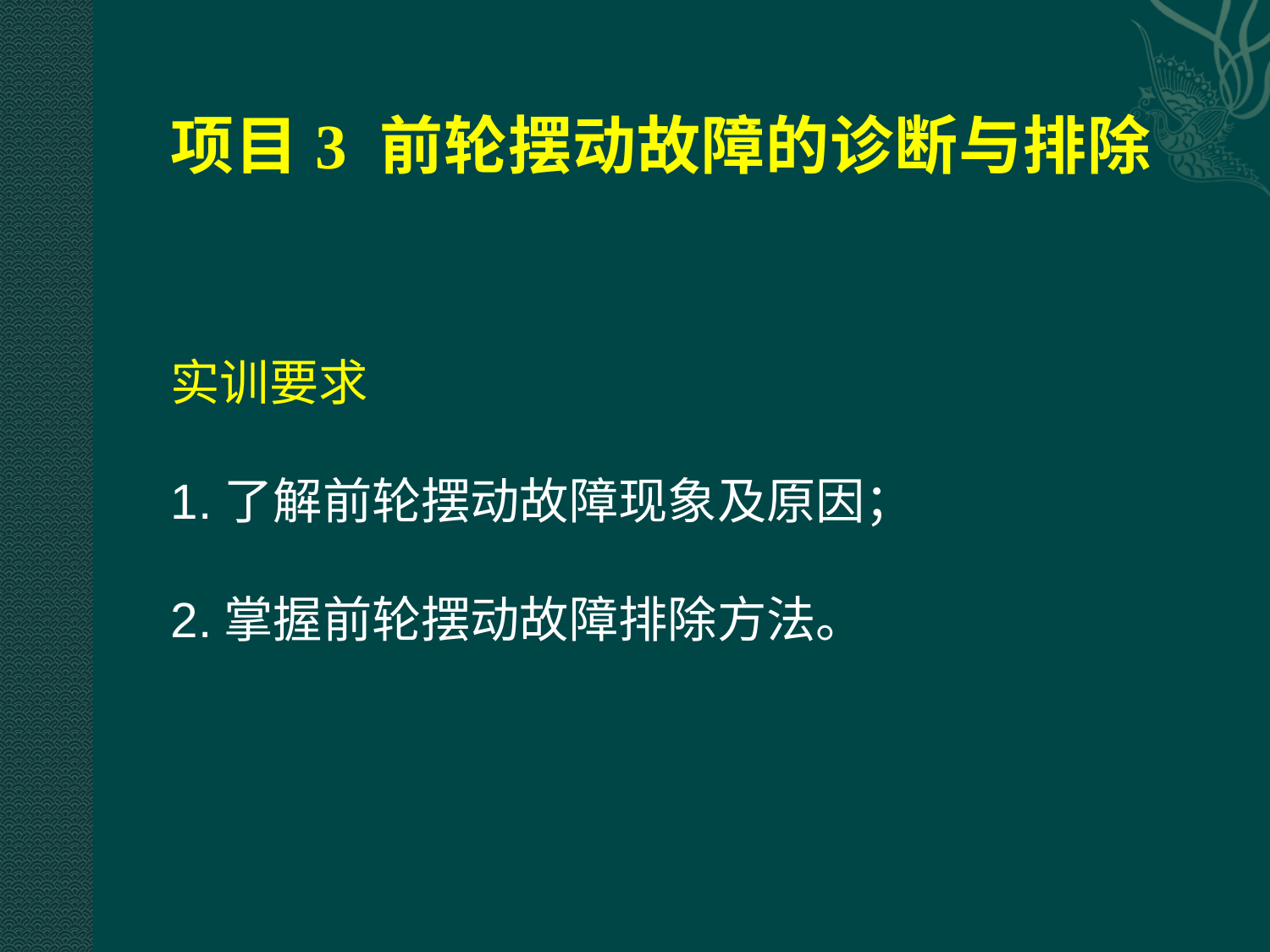

项目3 前轮摆动故障的诊断与排除
实训要求
1.了解前轮摆动故障现象及原因；
2.掌握前轮摆动故障排除方法。